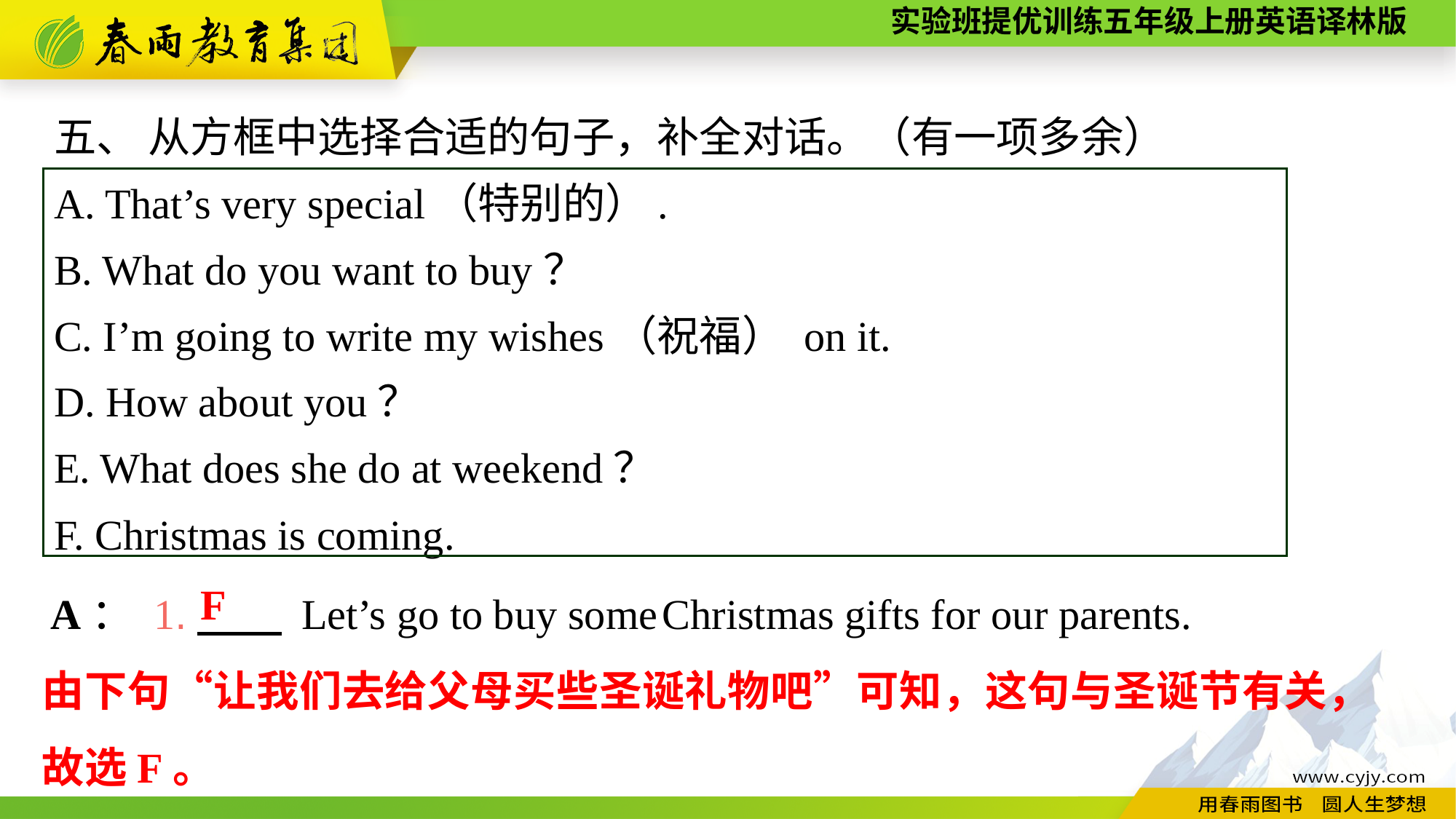

五、 从方框中选择合适的句子，补全对话。（有一项多余）
A. That’s very special（特别的）.
B. What do you want to buy？
C. I’m going to write my wishes（祝福） on it.
D. How about you？
E. What does she do at weekend？
F. Christmas is coming.

A： 1.　　 Let’s go to buy some Christmas gifts for our parents.

F
由下句“让我们去给父母买些圣诞礼物吧”可知，这句与圣诞节有关，故选F。